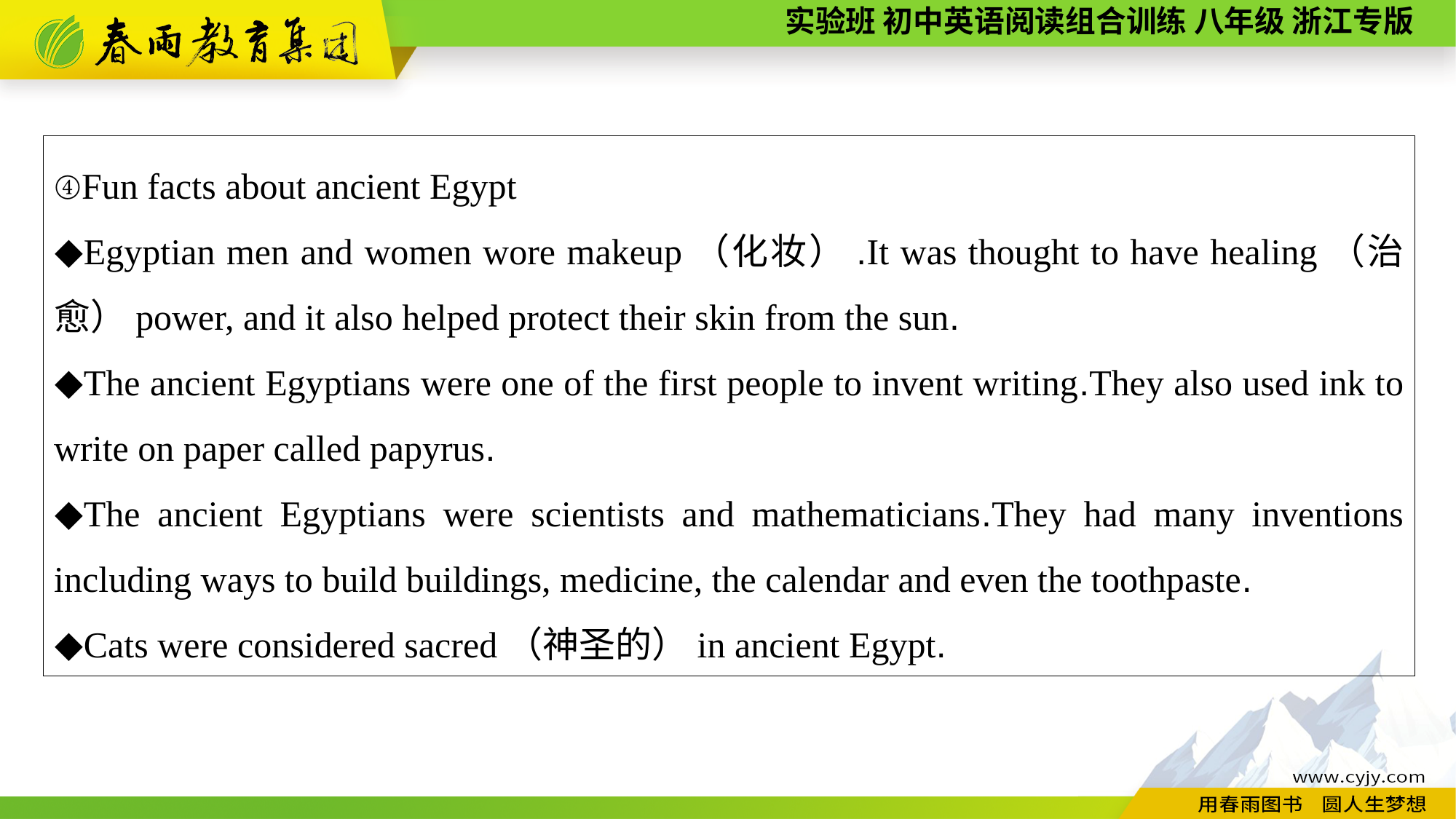

④Fun facts about ancient Egypt
◆Egyptian men and women wore makeup（化妆）.It was thought to have healing（治愈）power, and it also helped protect their skin from the sun.
◆The ancient Egyptians were one of the first people to invent writing.They also used ink to write on paper called papyrus.
◆The ancient Egyptians were scientists and mathematicians.They had many inventions including ways to build buildings, medicine, the calendar and even the toothpaste.
◆Cats were considered sacred（神圣的）in ancient Egypt.